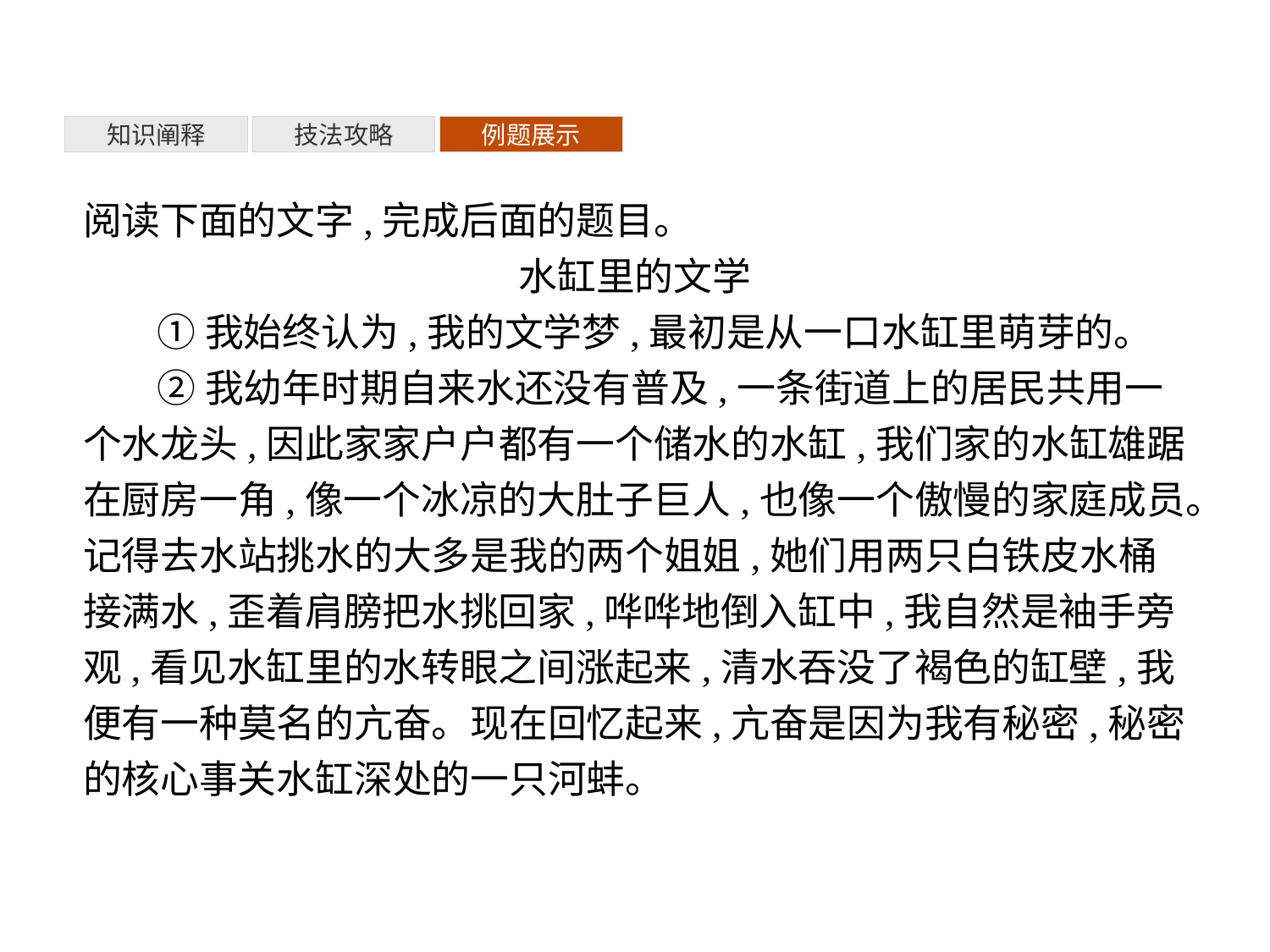

知识阐释
技法攻略
例题展示
阅读下面的文字,完成后面的题目。
水缸里的文学
①我始终认为,我的文学梦,最初是从一口水缸里萌芽的。
②我幼年时期自来水还没有普及,一条街道上的居民共用一个水龙头,因此家家户户都有一个储水的水缸,我们家的水缸雄踞在厨房一角,像一个冰凉的大肚子巨人,也像一个傲慢的家庭成员。记得去水站挑水的大多是我的两个姐姐,她们用两只白铁皮水桶接满水,歪着肩膀把水挑回家,哗哗地倒入缸中,我自然是袖手旁观,看见水缸里的水转眼之间涨起来,清水吞没了褐色的缸壁,我便有一种莫名的亢奋。现在回忆起来,亢奋是因为我有秘密,秘密的核心事关水缸深处的一只河蚌。